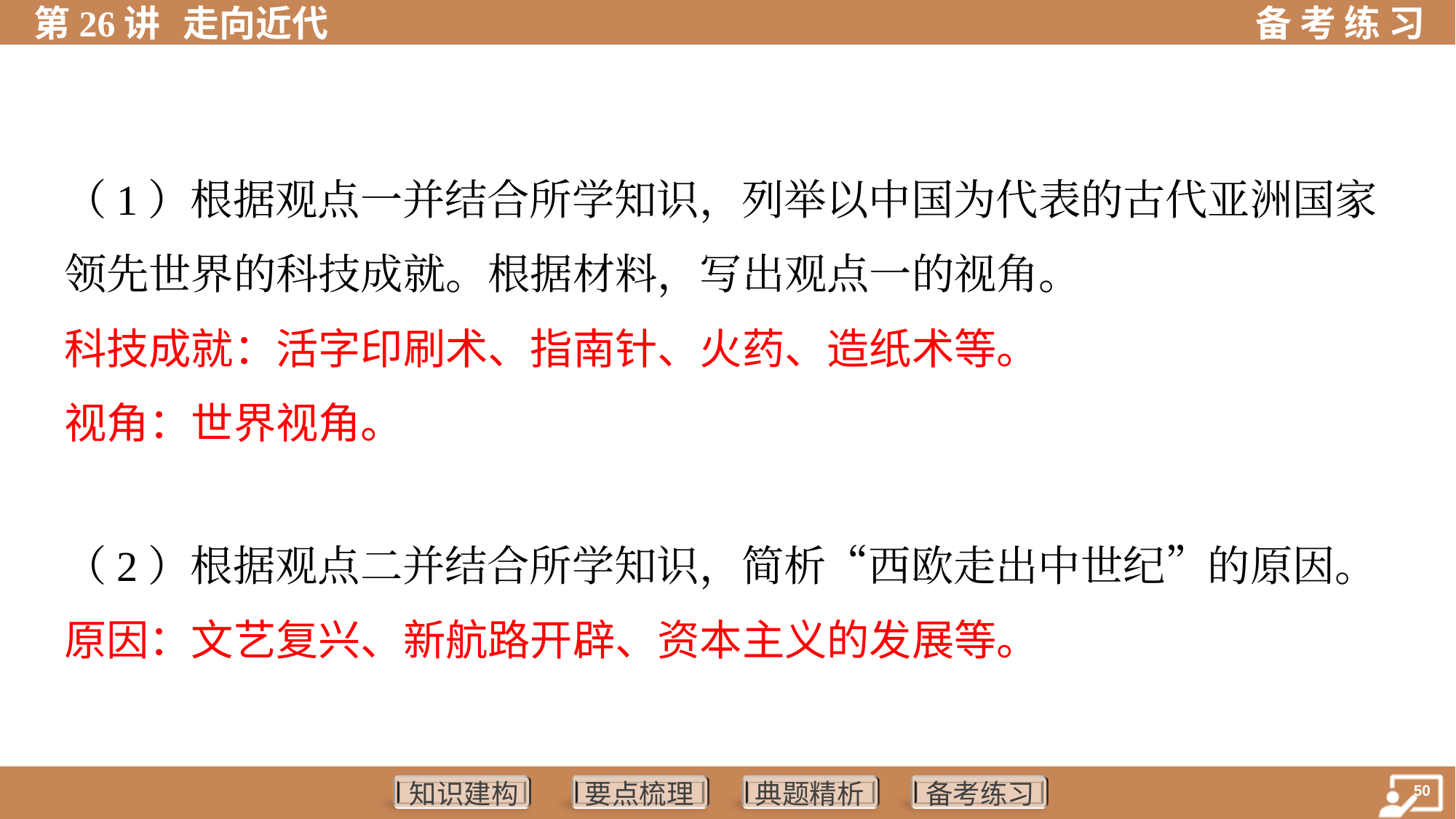

（1）根据观点一并结合所学知识，列举以中国为代表的古代亚洲国家
领先世界的科技成就。根据材料，写出观点一的视角。
科技成就：活字印刷术、指南针、火药、造纸术等。
视角：世界视角。
（2）根据观点二并结合所学知识，简析“西欧走出中世纪”的原因。
原因：文艺复兴、新航路开辟、资本主义的发展等。